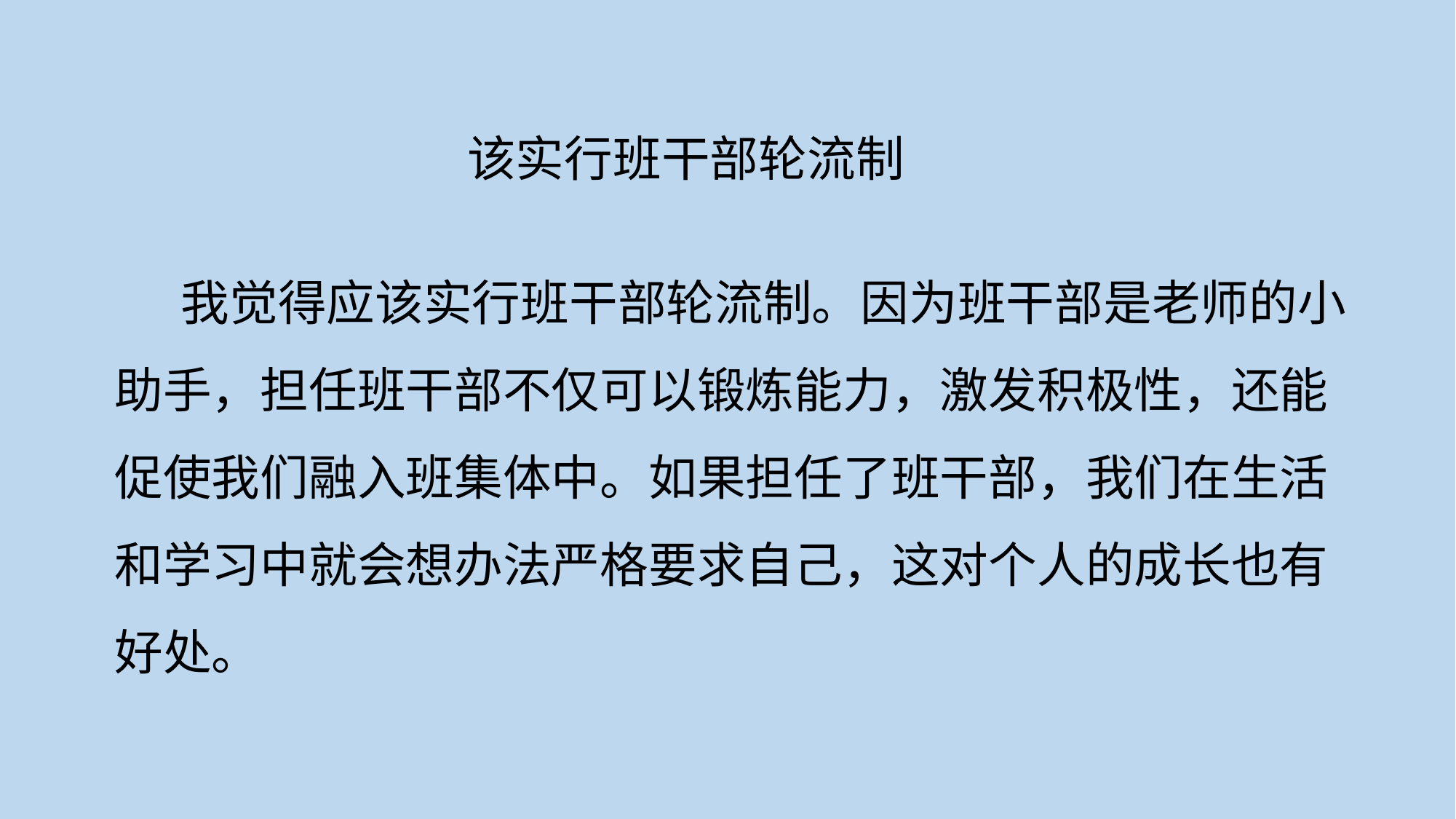

该实行班干部轮流制
     我觉得应该实行班干部轮流制。因为班干部是老师的小助手，担任班干部不仅可以锻炼能力，激发积极性，还能促使我们融入班集体中。如果担任了班干部，我们在生活和学习中就会想办法严格要求自己，这对个人的成长也有好处。